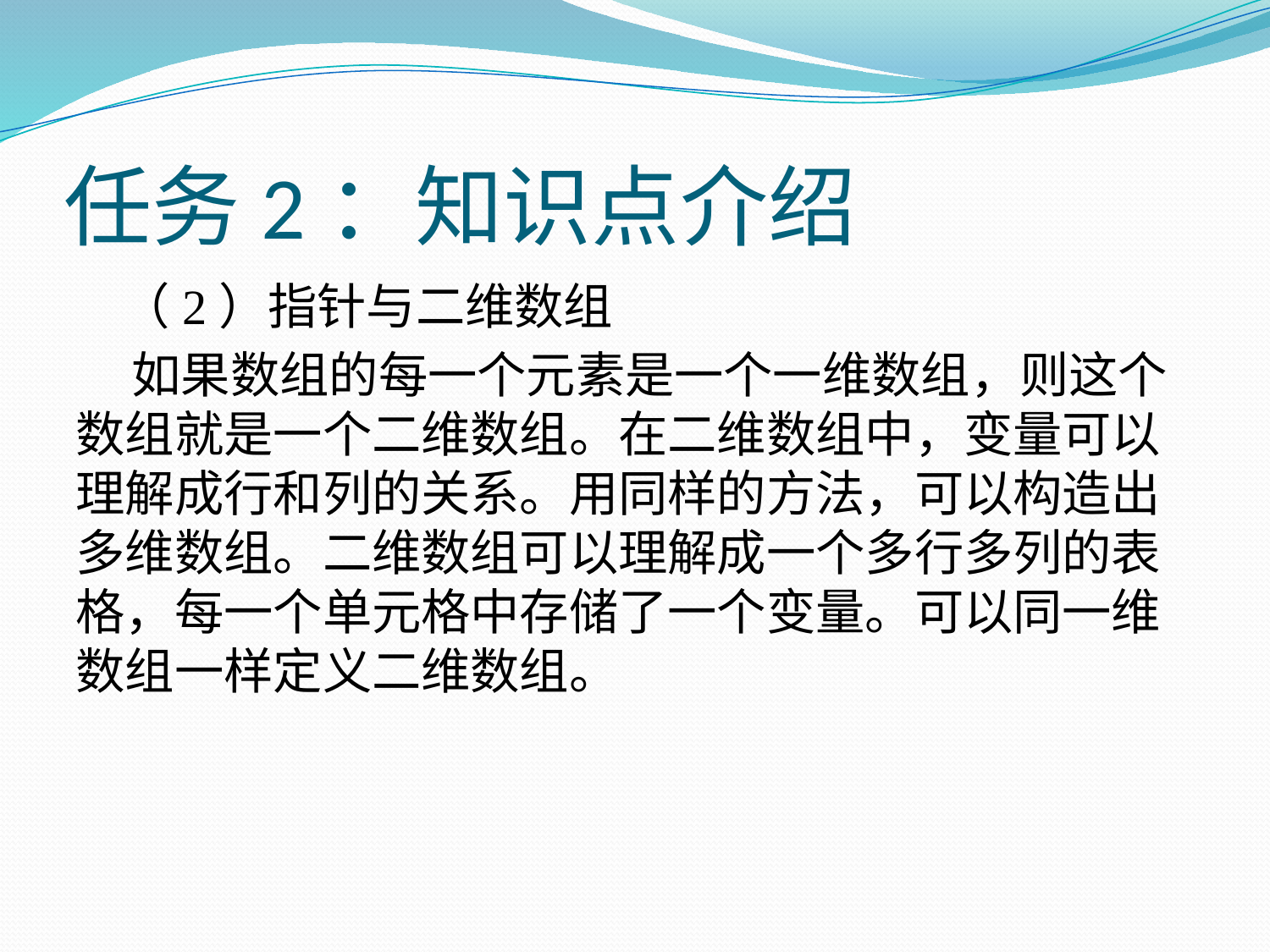

# 任务2：知识点介绍
   （2）指针与二维数组
    如果数组的每一个元素是一个一维数组，则这个数组就是一个二维数组。在二维数组中，变量可以理解成行和列的关系。用同样的方法，可以构造出多维数组。二维数组可以理解成一个多行多列的表格，每一个单元格中存储了一个变量。可以同一维数组一样定义二维数组。